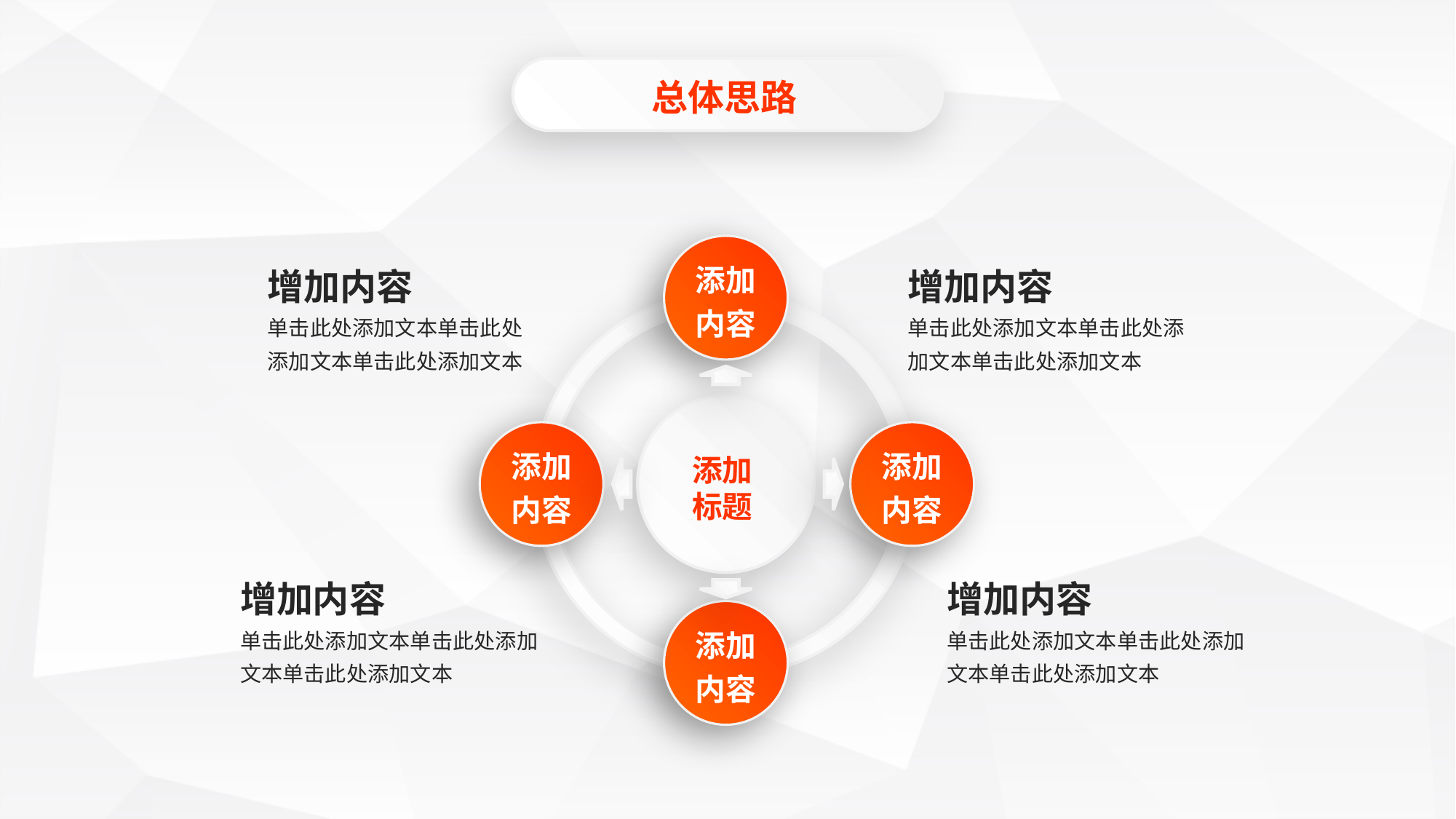

总体思路

添加内容
增加内容
单击此处添加文本单击此处添加文本单击此处添加文本
增加内容
单击此处添加文本单击此处添加文本单击此处添加文本

添加
标题

添加内容

添加内容

增加内容
单击此处添加文本单击此处添加文本单击此处添加文本
增加内容
单击此处添加文本单击此处添加文本单击此处添加文本

添加内容
延时符